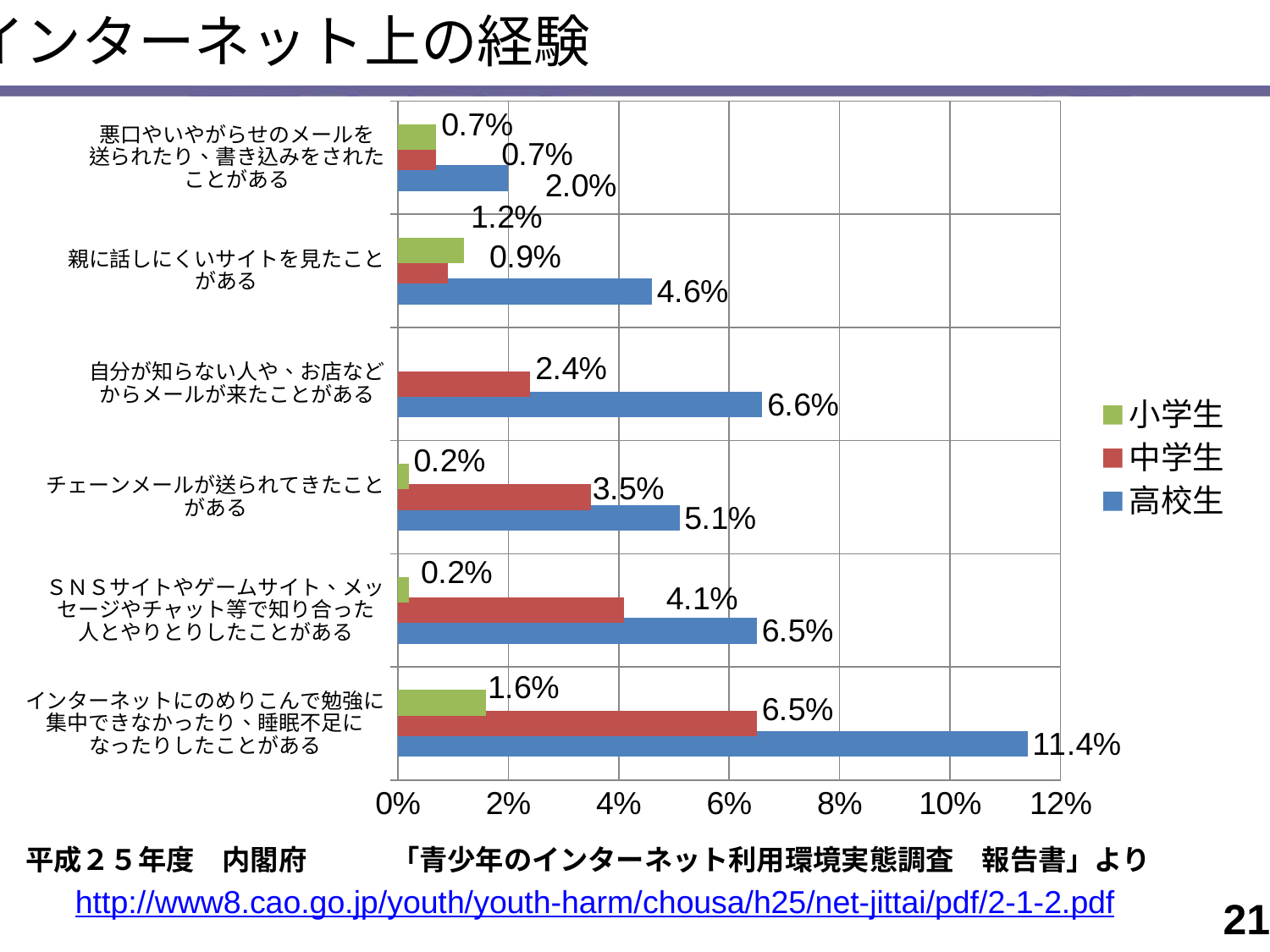

インターネット上の経験

### Chart

| Category | 高校生 | 中学生 | 小学生 |
|---|---|---|---|
| インターネットにのめりこんで勉強に
集中できなかったり、睡眠不足に
なったりしたことがある | 0.114 | 0.065 | 0.016 |
| ＳＮＳサイトやゲームサイト、メッ
セージやチャット等で知り合った
人とやりとりしたことがある | 0.065 | 0.041 | 0.002 |
| チェーンメールが送られてきたこと
がある | 0.051 | 0.035 | 0.002 |
| 自分が知らない人や、お店など
からメールが来たことがある | 0.066 | 0.024 | None |
| 親に話しにくいサイトを見たこと
がある | 0.046 | 0.009 | 0.012 |
| 悪口やいやがらせのメールを
送られたり、書き込みをされた
ことがある | 0.02 | 0.007 | 0.007 |
平成２５年度　内閣府　　　「青少年のインターネット利用環境実態調査　報告書」より
http://www8.cao.go.jp/youth/youth-harm/chousa/h25/net-jittai/pdf/2-1-2.pdf
21